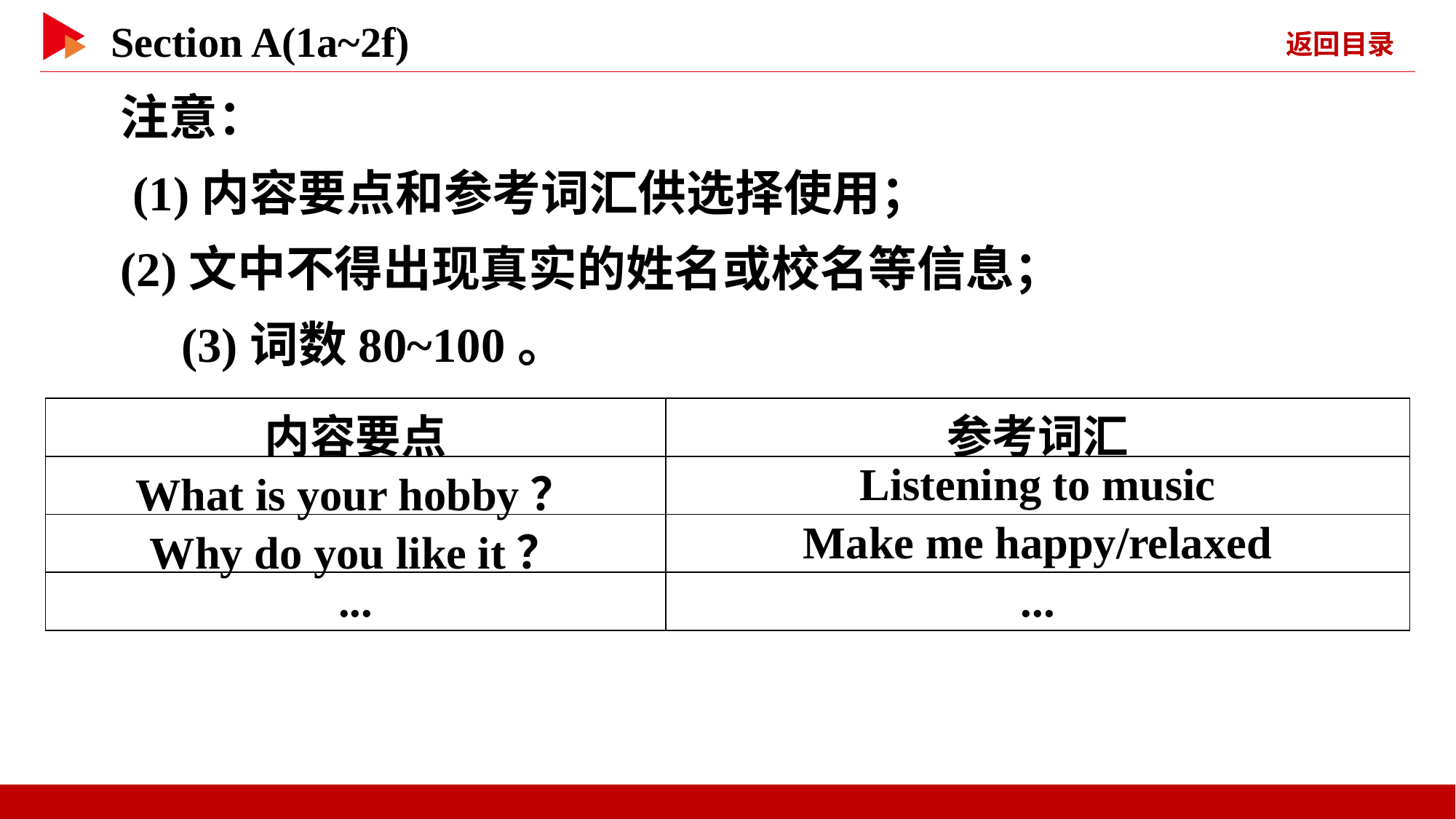

注意：
 (1)内容要点和参考词汇供选择使用；
(2)文中不得出现真实的姓名或校名等信息；
     (3)词数80~100。
| 内容要点 | 参考词汇 |
| --- | --- |
| What is your hobby？ | Listening to music |
| Why do you like it？ | Make me happy/relaxed |
| ... | ... |